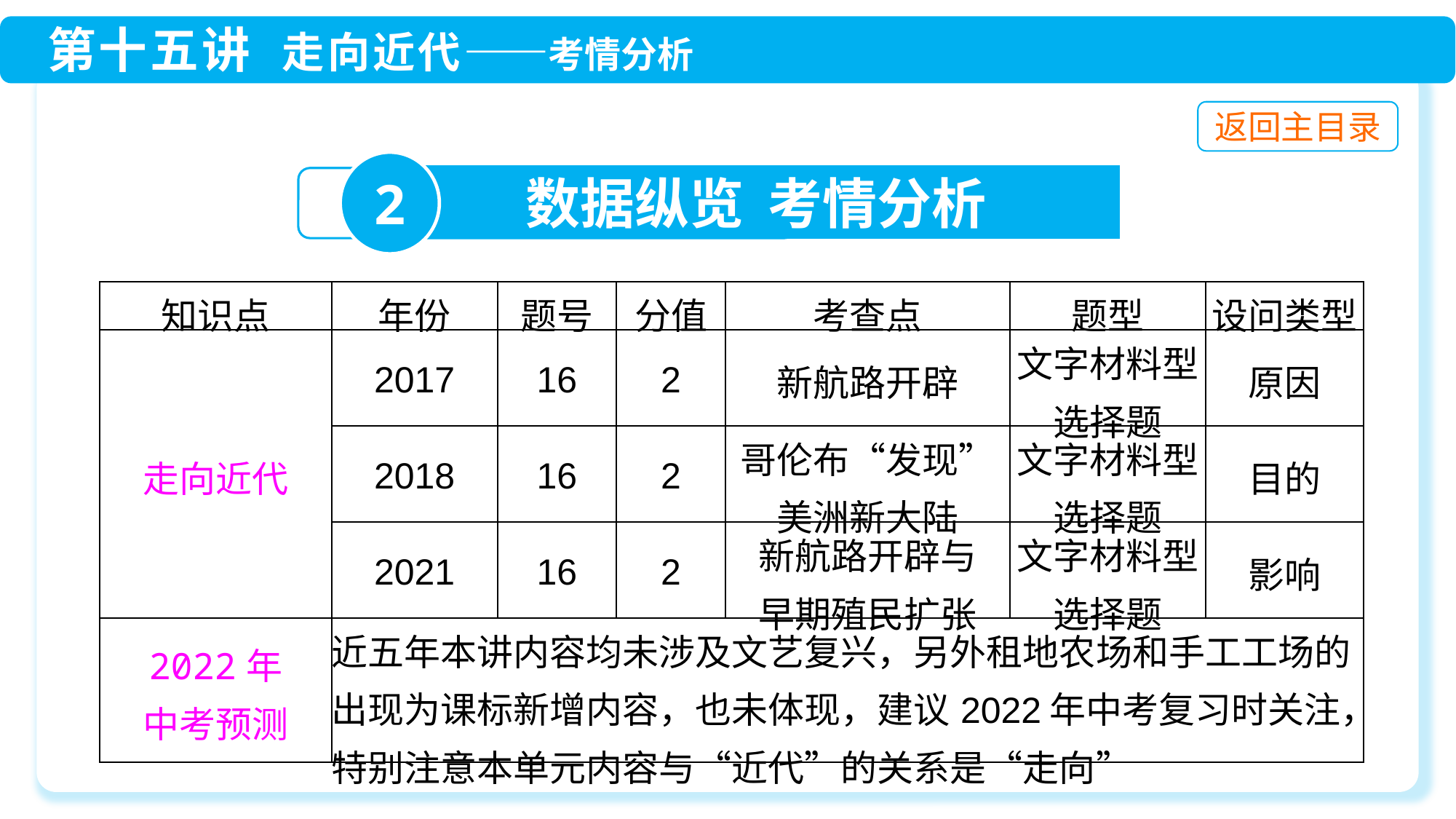

2
数据纵览  考情分析

| 知识点 | 年份 | 题号 | 分值 | 考查点 | 题型 | 设问类型 |
| --- | --- | --- | --- | --- | --- | --- |
| 走向近代 | 2017 | 16 | 2 | 新航路开辟 | 文字材料型选择题 | 原因 |
|  | 2018 | 16 | 2 | 哥伦布“发现”美洲新大陆 | 文字材料型选择题 | 目的 |
|  | 2021 | 16 | 2 | 新航路开辟与 早期殖民扩张 | 文字材料型选择题 | 影响 |
| 2022年 中考预测 | 近五年本讲内容均未涉及文艺复兴，另外租地农场和手工工场的出现为课标新增内容，也未体现，建议2022年中考复习时关注，特别注意本单元内容与“近代”的关系是“走向” |  |  |  |  |  |